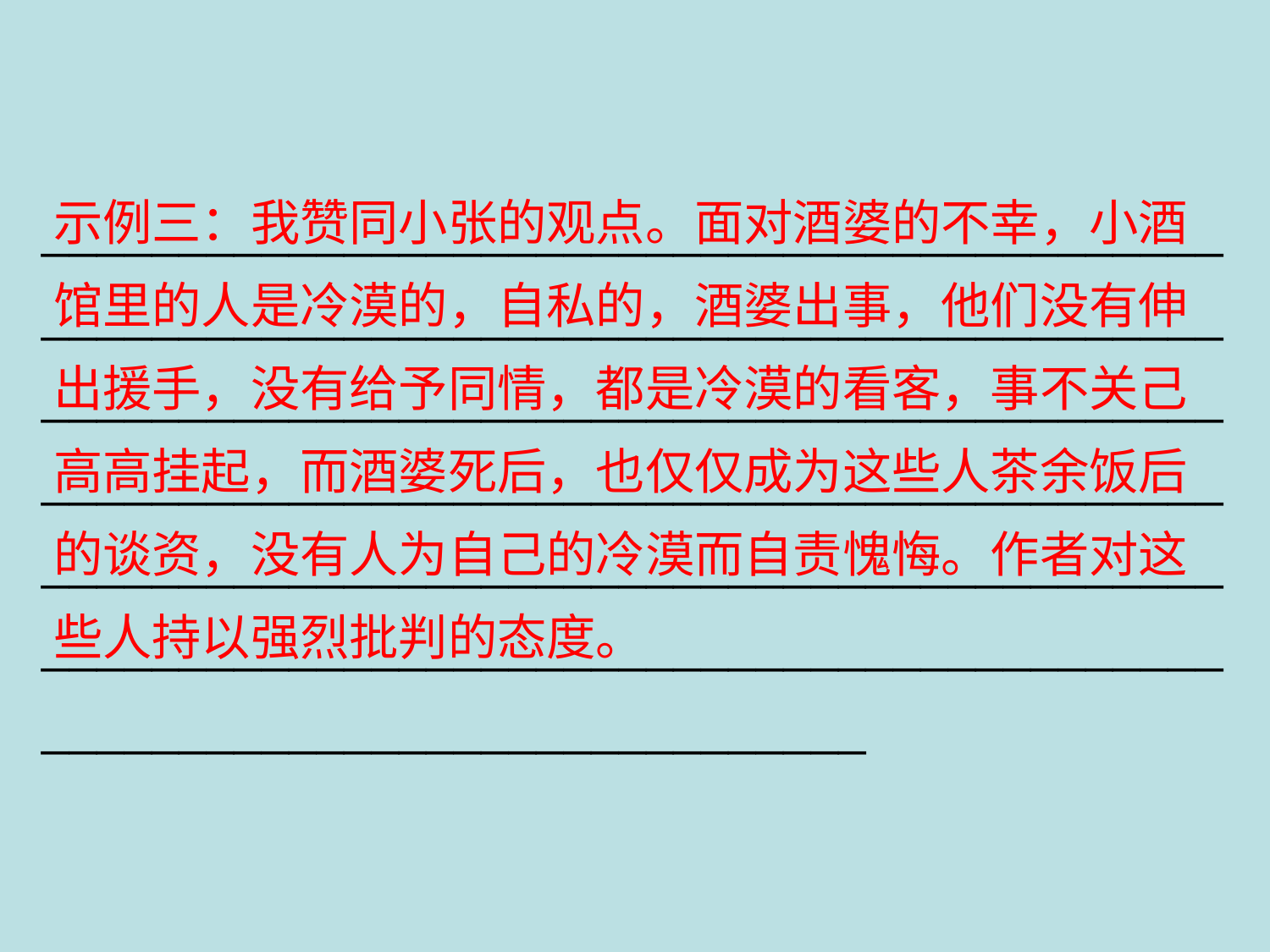

示例三：我赞同小张的观点。面对酒婆的不幸，小酒馆里的人是冷漠的，自私的，酒婆出事，他们没有伸出援手，没有给予同情，都是冷漠的看客，事不关己高高挂起，而酒婆死后，也仅仅成为这些人茶余饭后的谈资，没有人为自己的冷漠而自责愧悔。作者对这些人持以强烈批判的态度。
________________________________________________________________________________________________________________________________________________________________________________________________________________________________________________________________________________________________